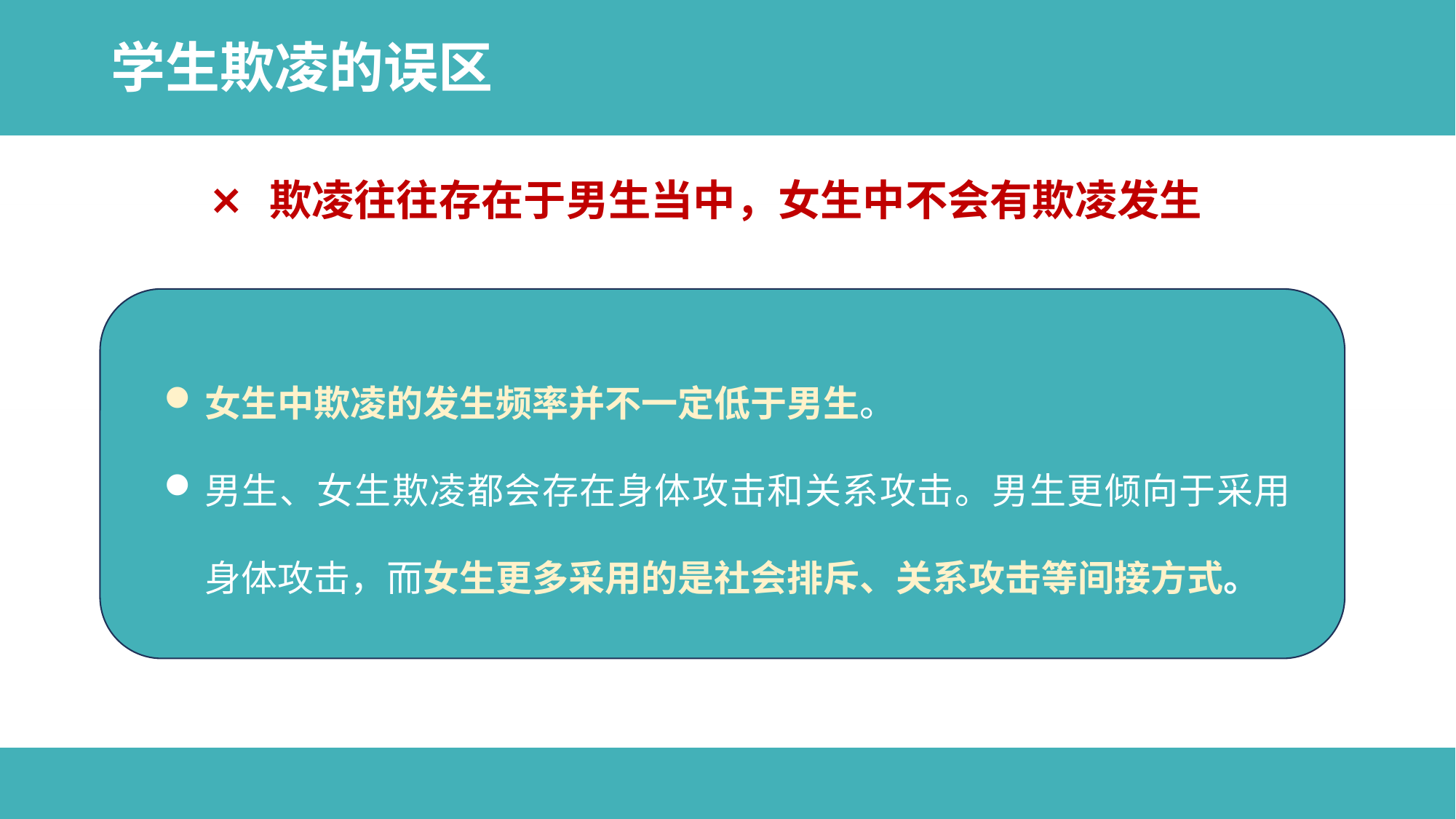

# 学生欺凌的误区
❌  欺凌往往存在于男生当中，女生中不会有欺凌发生

女生中欺凌的发生频率并不一定低于男生。
男生、女生欺凌都会存在身体攻击和关系攻击。男生更倾向于采用身体攻击，而女生更多采用的是社会排斥、关系攻击等间接方式。